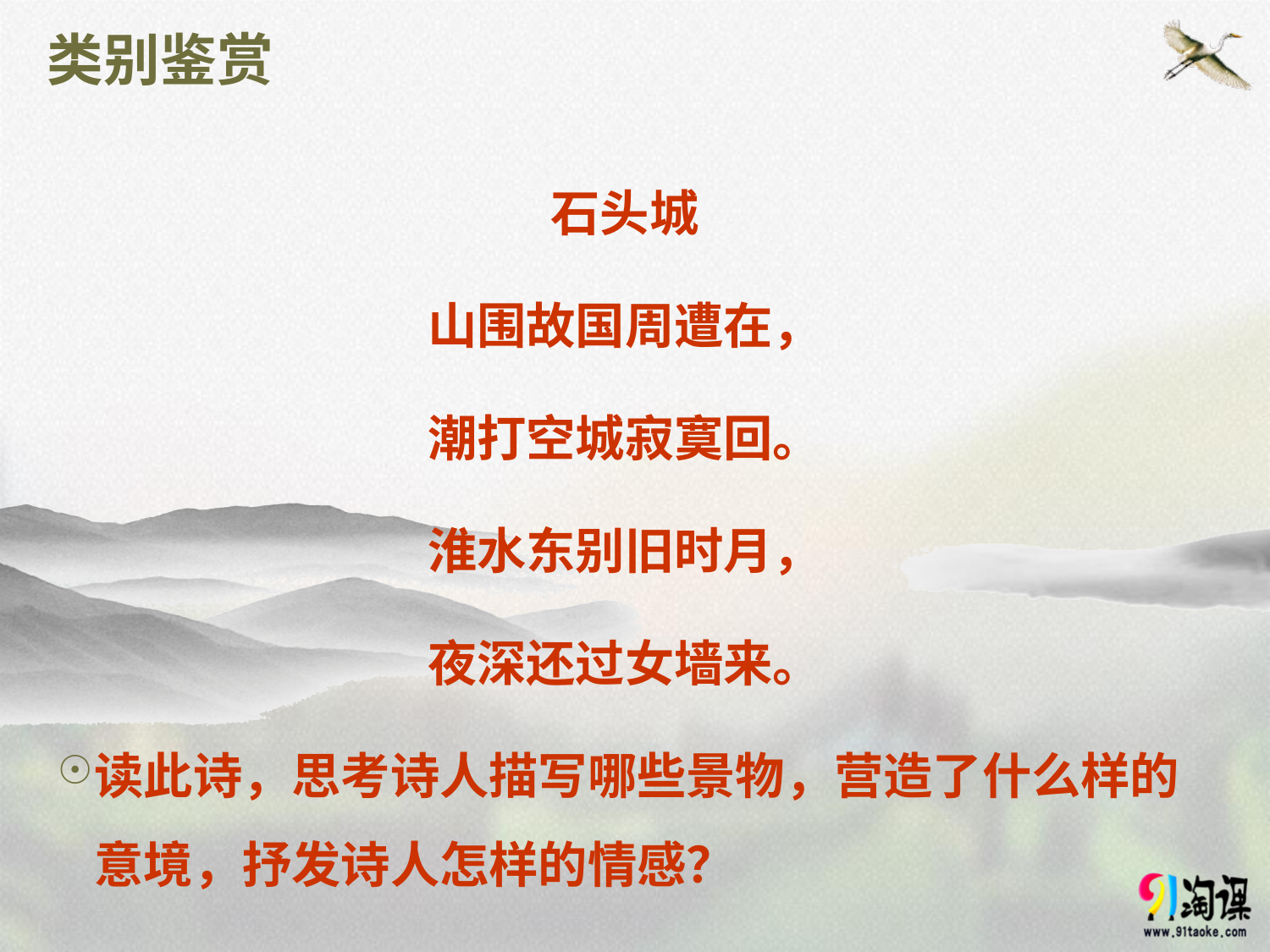

# 类别鉴赏
石头城
山围故国周遭在，
潮打空城寂寞回。
淮水东别旧时月，
夜深还过女墙来。
读此诗，思考诗人描写哪些景物，营造了什么样的意境，抒发诗人怎样的情感？